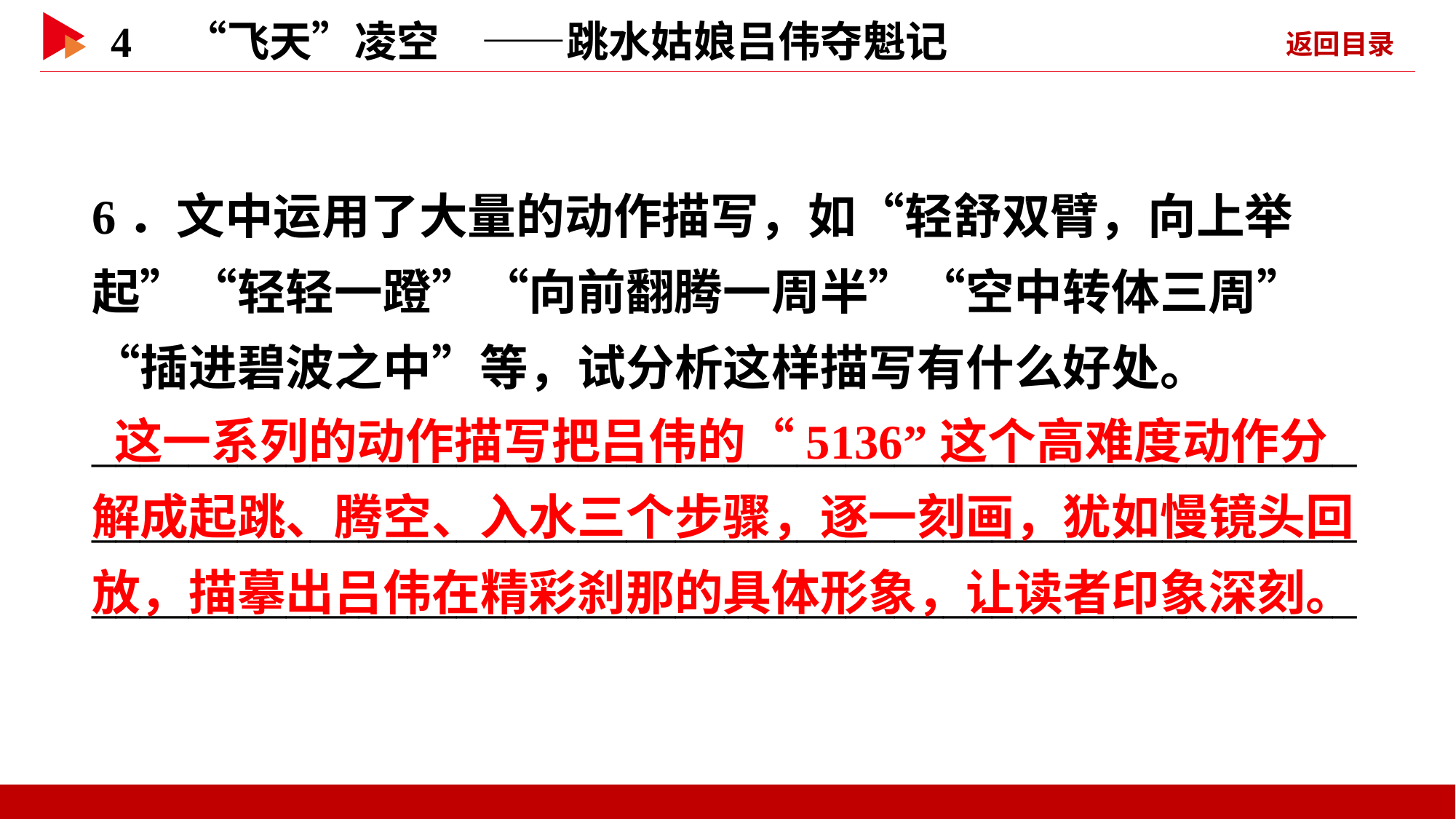

6．文中运用了大量的动作描写，如“轻舒双臂，向上举起”“轻轻一蹬”“向前翻腾一周半”“空中转体三周”“插进碧波之中”等，试分析这样描写有什么好处。
____________________________________________________________________________________________________________________________________________________________
 这一系列的动作描写把吕伟的“5136”这个高难度动作分解成起跳、腾空、入水三个步骤，逐一刻画，犹如慢镜头回放，描摹出吕伟在精彩刹那的具体形象，让读者印象深刻。